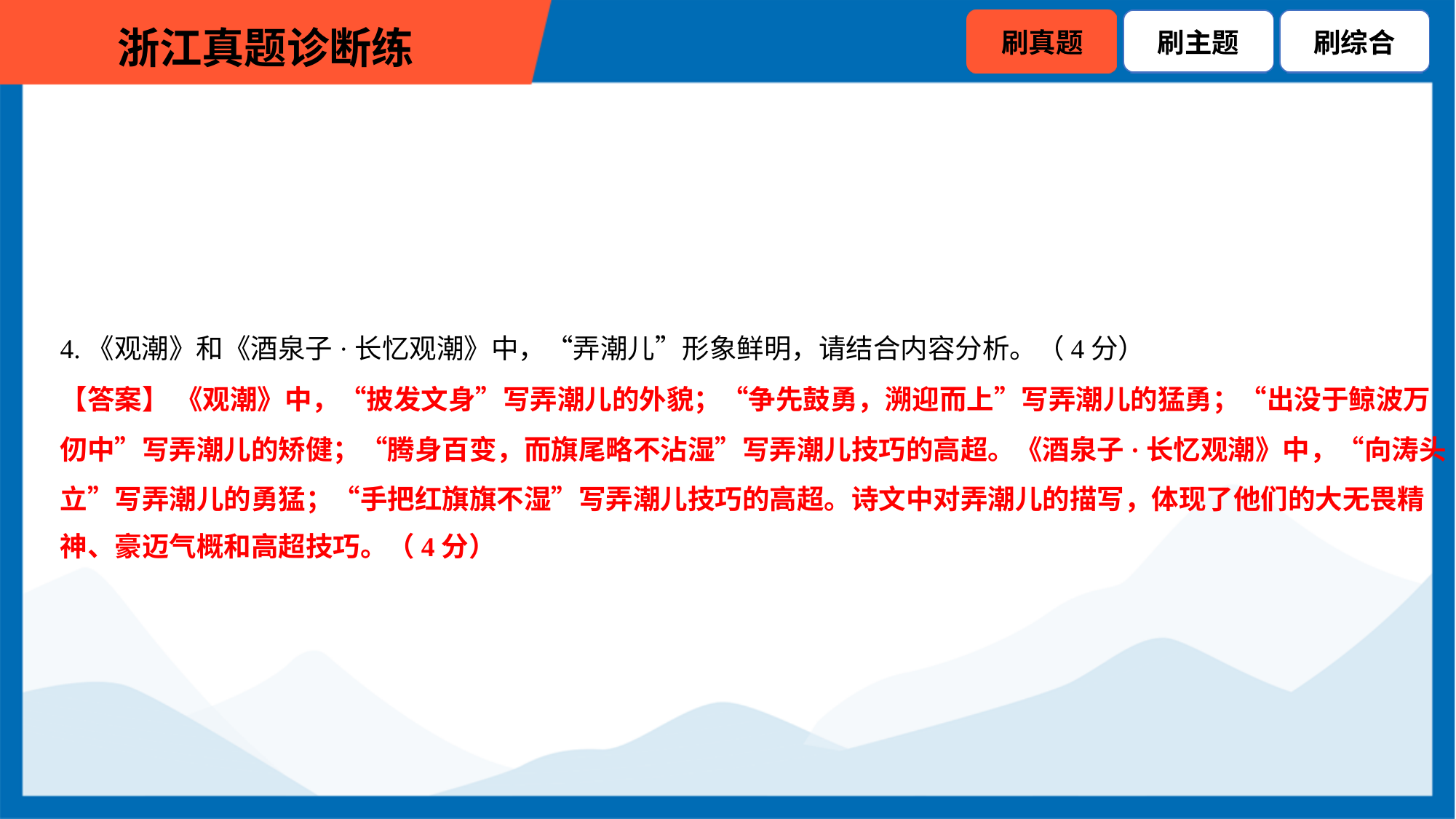

4.《观潮》和《酒泉子·长忆观潮》中，“弄潮儿”形象鲜明，请结合内容分析。（4分）
【答案】 《观潮》中，“披发文身”写弄潮儿的外貌；“争先鼓勇，溯迎而上”写弄潮儿的猛勇；“出没于鲸波万
仞中”写弄潮儿的矫健；“腾身百变，而旗尾略不沾湿”写弄潮儿技巧的高超。《酒泉子·长忆观潮》中，“向涛头
立”写弄潮儿的勇猛；“手把红旗旗不湿”写弄潮儿技巧的高超。诗文中对弄潮儿的描写，体现了他们的大无畏精
神、豪迈气概和高超技巧。（4分）